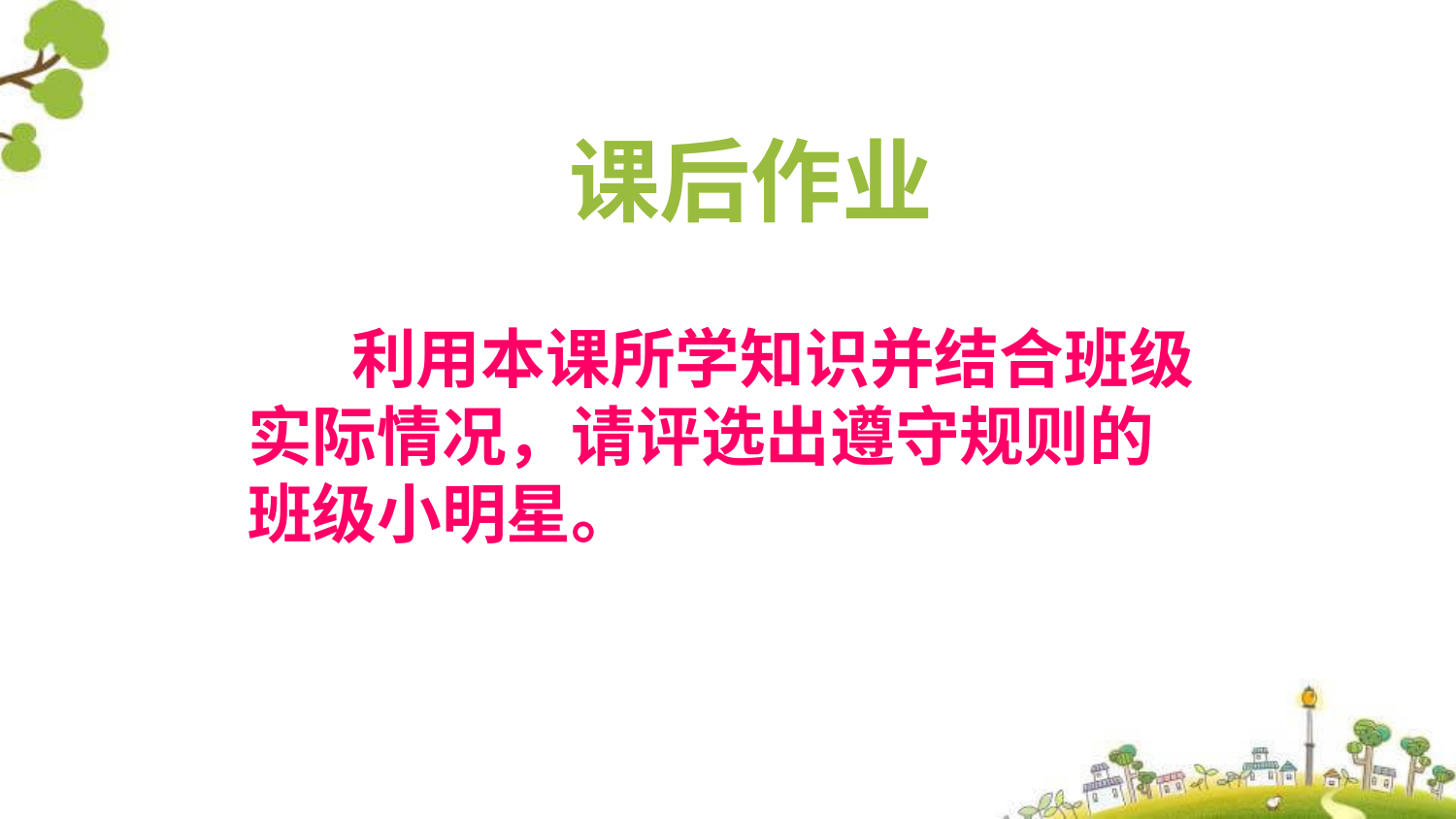

课后作业
      利用本课所学知识并结合班级实际情况，请评选出遵守规则的班级小明星。